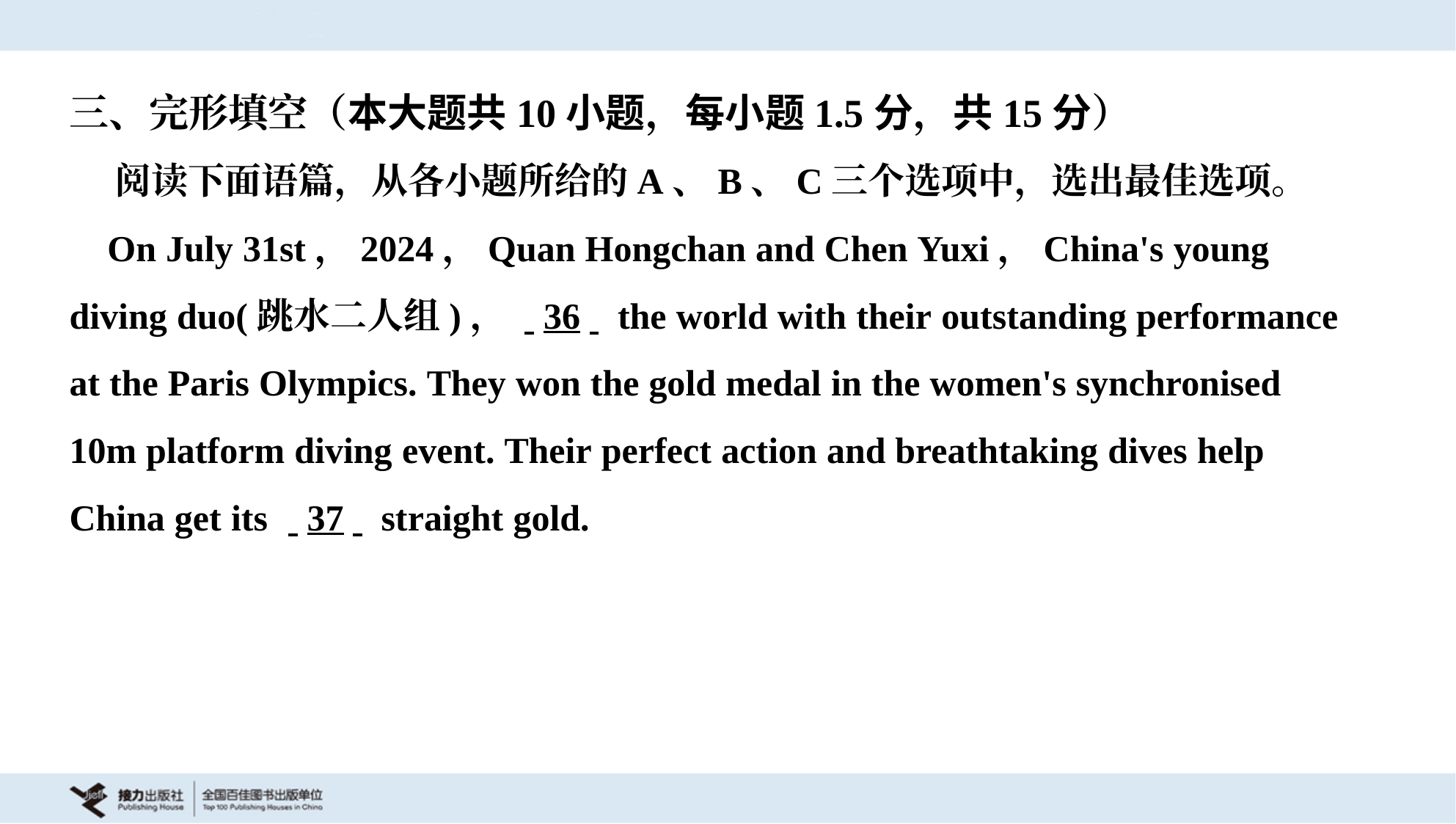

三、完形填空（本大题共10小题，每小题1.5分，共15分）
    阅读下面语篇，从各小题所给的A、B、C三个选项中，选出最佳选项。
    On July 31st，2024，Quan Hongchan and Chen Yuxi，China's young
diving duo(跳水二人组)，. .36. . the world with their outstanding performance
at the Paris Olympics. They won the gold medal in the women's synchronised
10m platform diving event. Their perfect action and breathtaking dives help
China get its . .37. . straight gold.